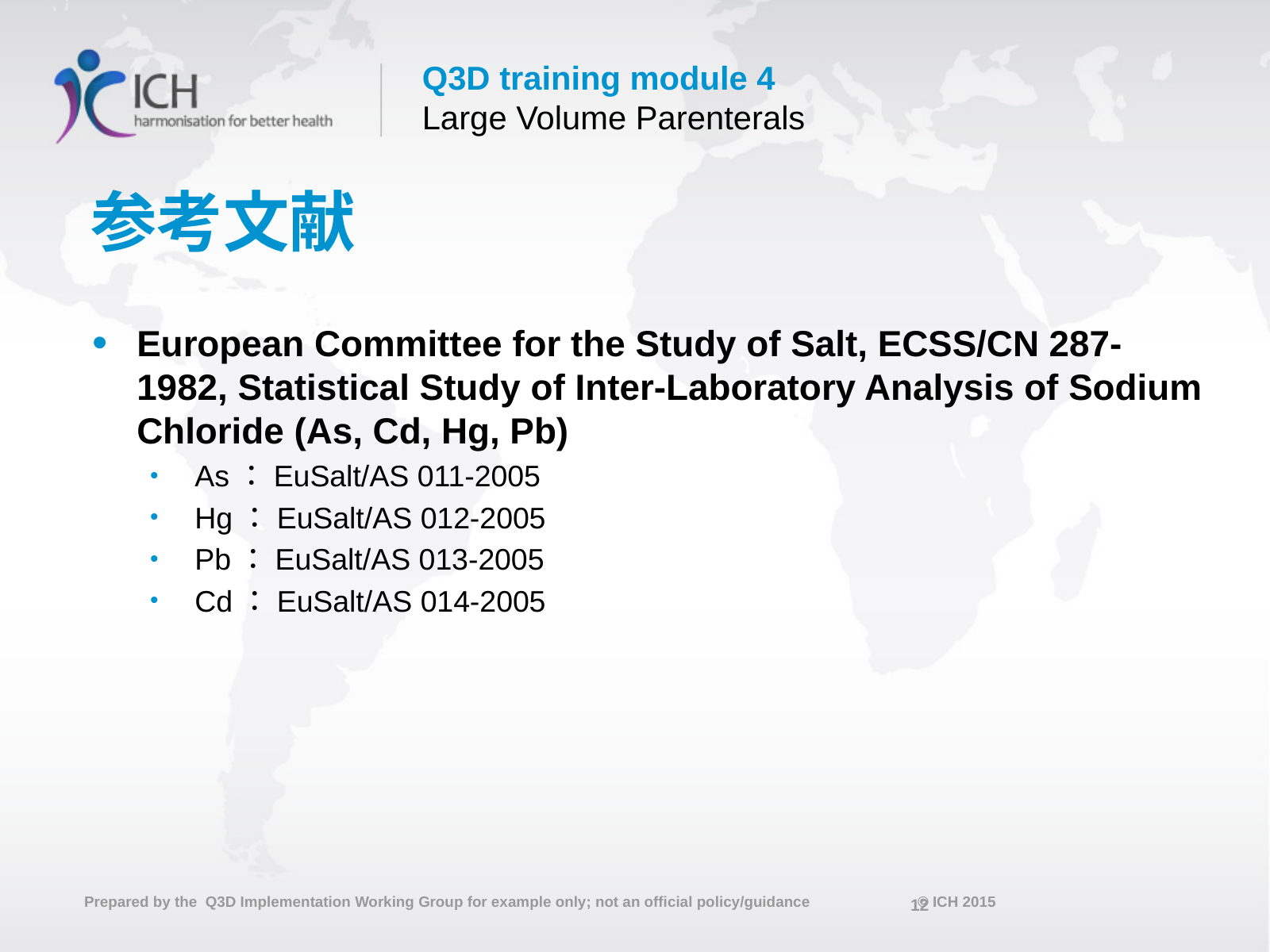

# 参考文献
European Committee for the Study of Salt, ECSS/CN 287-1982, Statistical Study of Inter-Laboratory Analysis of Sodium Chloride (As, Cd, Hg, Pb)
As：EuSalt/AS 011-2005
Hg：EuSalt/AS 012-2005
Pb：EuSalt/AS 013-2005
Cd：EuSalt/AS 014-2005

12